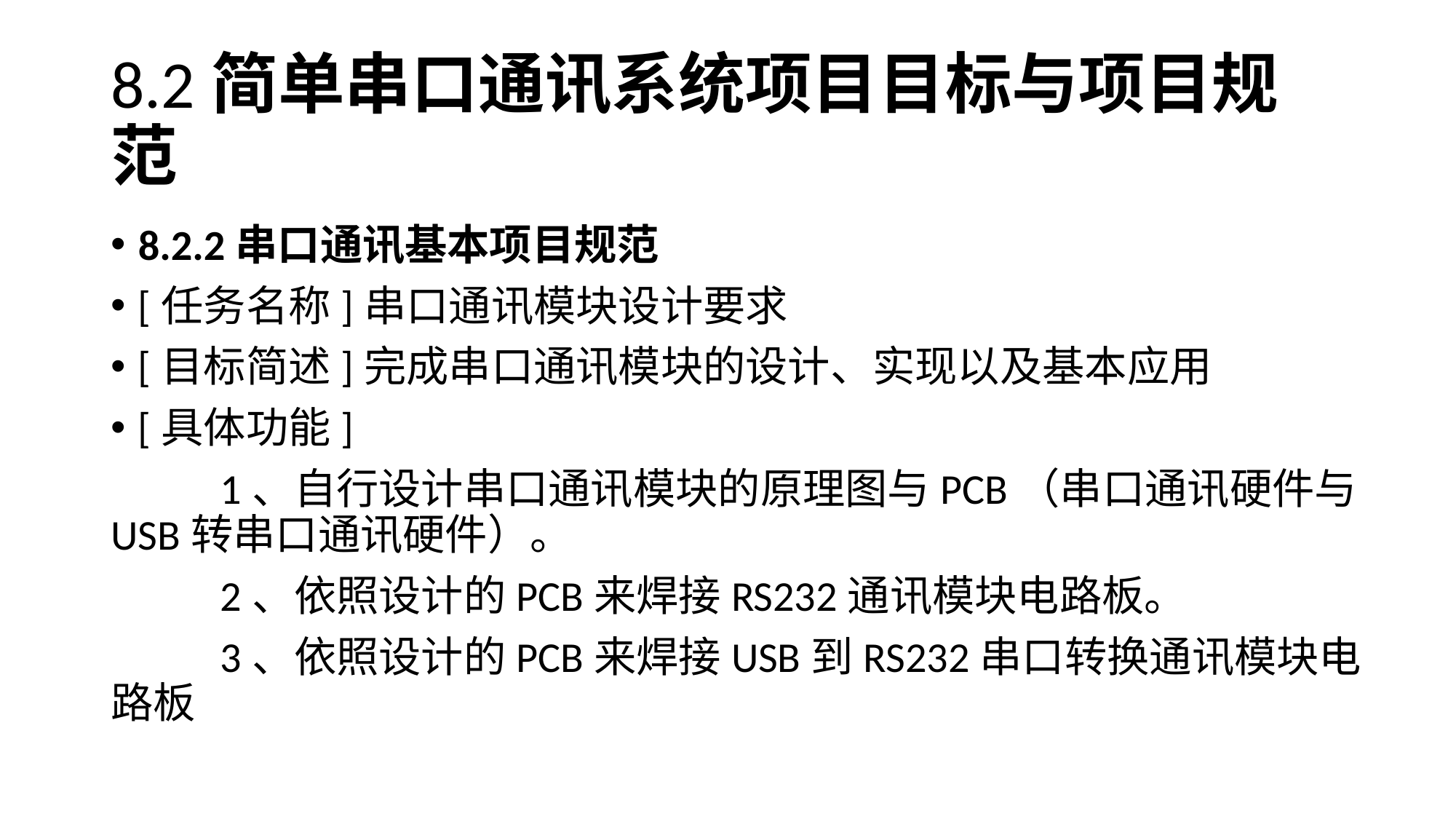

# 8.2简单串口通讯系统项目目标与项目规范
8.2.2串口通讯基本项目规范
[任务名称]串口通讯模块设计要求
[目标简述]完成串口通讯模块的设计、实现以及基本应用
[具体功能]
	1、自行设计串口通讯模块的原理图与PCB（串口通讯硬件与USB转串口通讯硬件）。
	2、依照设计的PCB来焊接RS232通讯模块电路板。
	3、依照设计的PCB来焊接USB到RS232串口转换通讯模块电路板